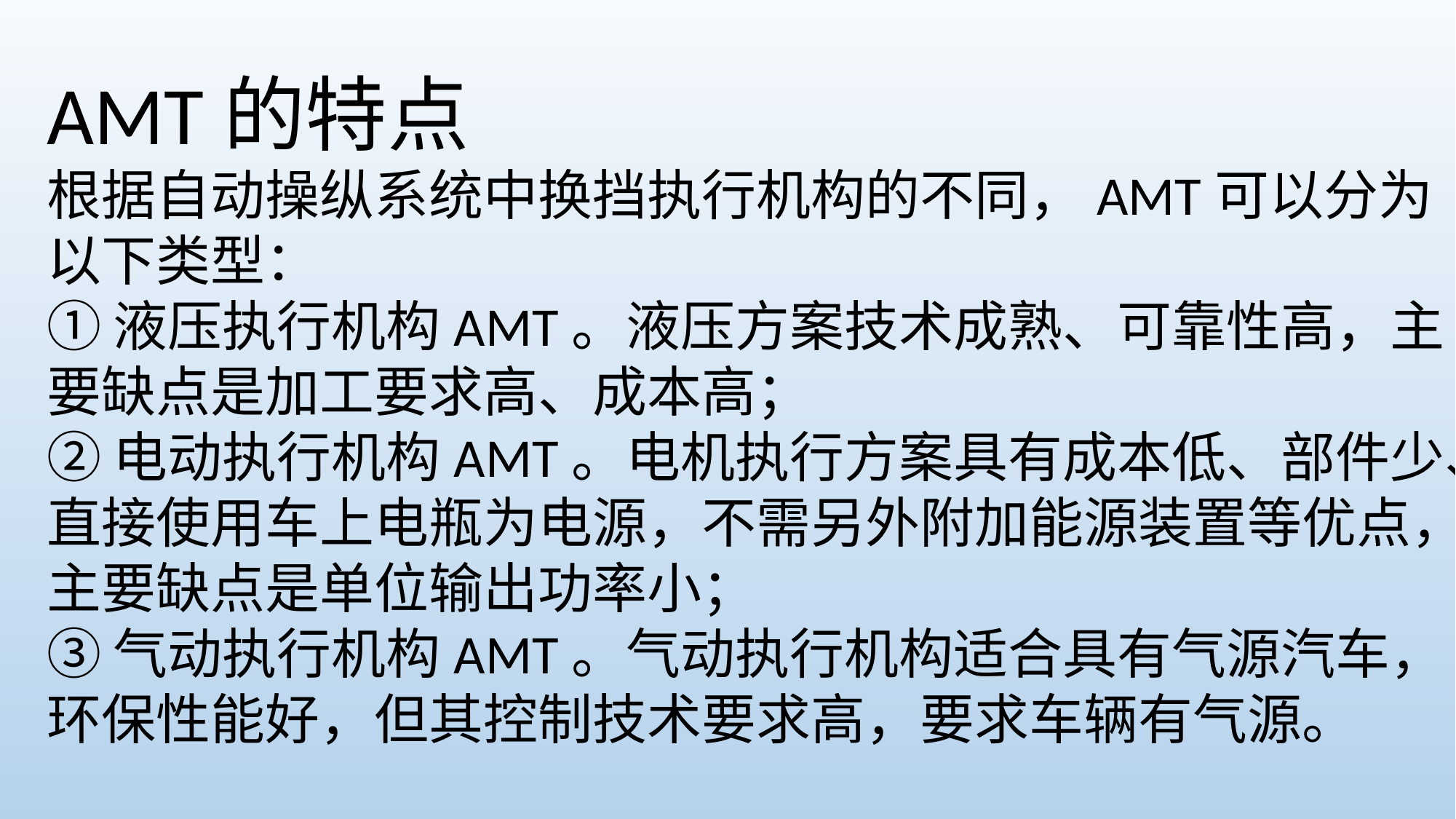

AMT的特点
根据自动操纵系统中换挡执行机构的不同，AMT可以分为以下类型：
① 液压执行机构AMT。液压方案技术成熟、可靠性高，主要缺点是加工要求高、成本高；
② 电动执行机构AMT。电机执行方案具有成本低、部件少、直接使用车上电瓶为电源，不需另外附加能源装置等优点，主要缺点是单位输出功率小；
③ 气动执行机构AMT。气动执行机构适合具有气源汽车，环保性能好，但其控制技术要求高，要求车辆有气源。